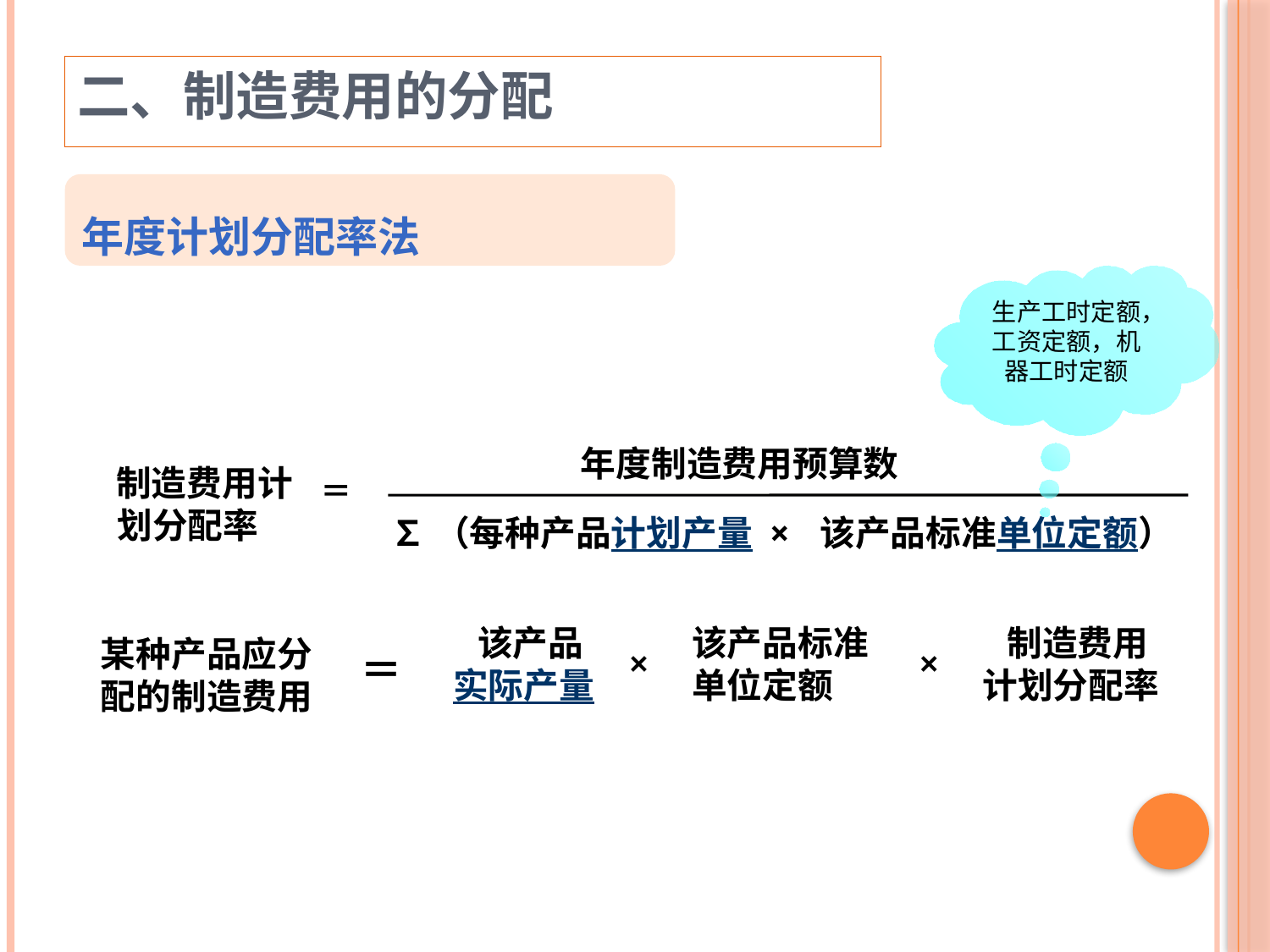

二、制造费用的分配
年度计划分配率法
生产工时定额，工资定额，机器工时定额
年度制造费用预算数
   制造费用计划分配率
＝

∑（每种产品计划产量 × 该产品标准单位定额）
  该产品实际产量
该产品标准单位定额
  制造费用 计划分配率
×
×
某种产品应分配的制造费用
＝